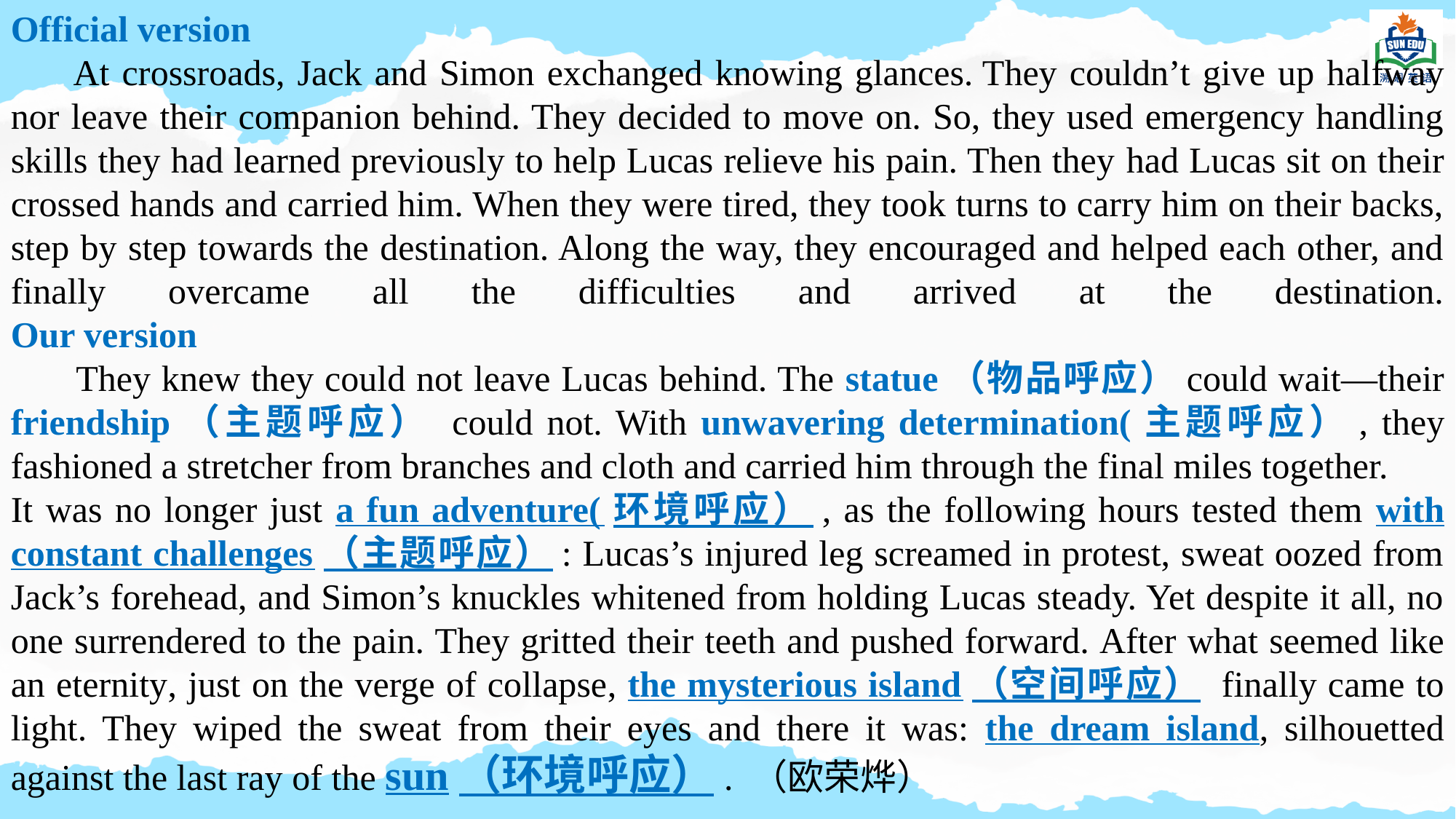

Official version
     At crossroads, Jack and Simon exchanged knowing glances. They couldn’t give up halfway nor leave their companion behind. They decided to move on. So, they used emergency handling skills they had learned previously to help Lucas relieve his pain. Then they had Lucas sit on their crossed hands and carried him. When they were tired, they took turns to carry him on their backs, step by step towards the destination. Along the way, they encouraged and helped each other, and finally overcame all the difficulties and arrived at the destination.
Our version
      They knew they could not leave Lucas behind. The statue（物品呼应）could wait—their friendship（主题呼应） could not. With unwavering determination(主题呼应）, they fashioned a stretcher from branches and cloth and carried him through the final miles together.
It was no longer just a fun adventure(环境呼应）, as the following hours tested them with constant challenges（主题呼应）: Lucas’s injured leg screamed in protest, sweat oozed from Jack’s forehead, and Simon’s knuckles whitened from holding Lucas steady. Yet despite it all, no one surrendered to the pain. They gritted their teeth and pushed forward. After what seemed like an eternity, just on the verge of collapse, the mysterious island（空间呼应） finally came to light. They wiped the sweat from their eyes and there it was: the dream island, silhouetted against the last ray of the sun（环境呼应）. （欧荣烨）